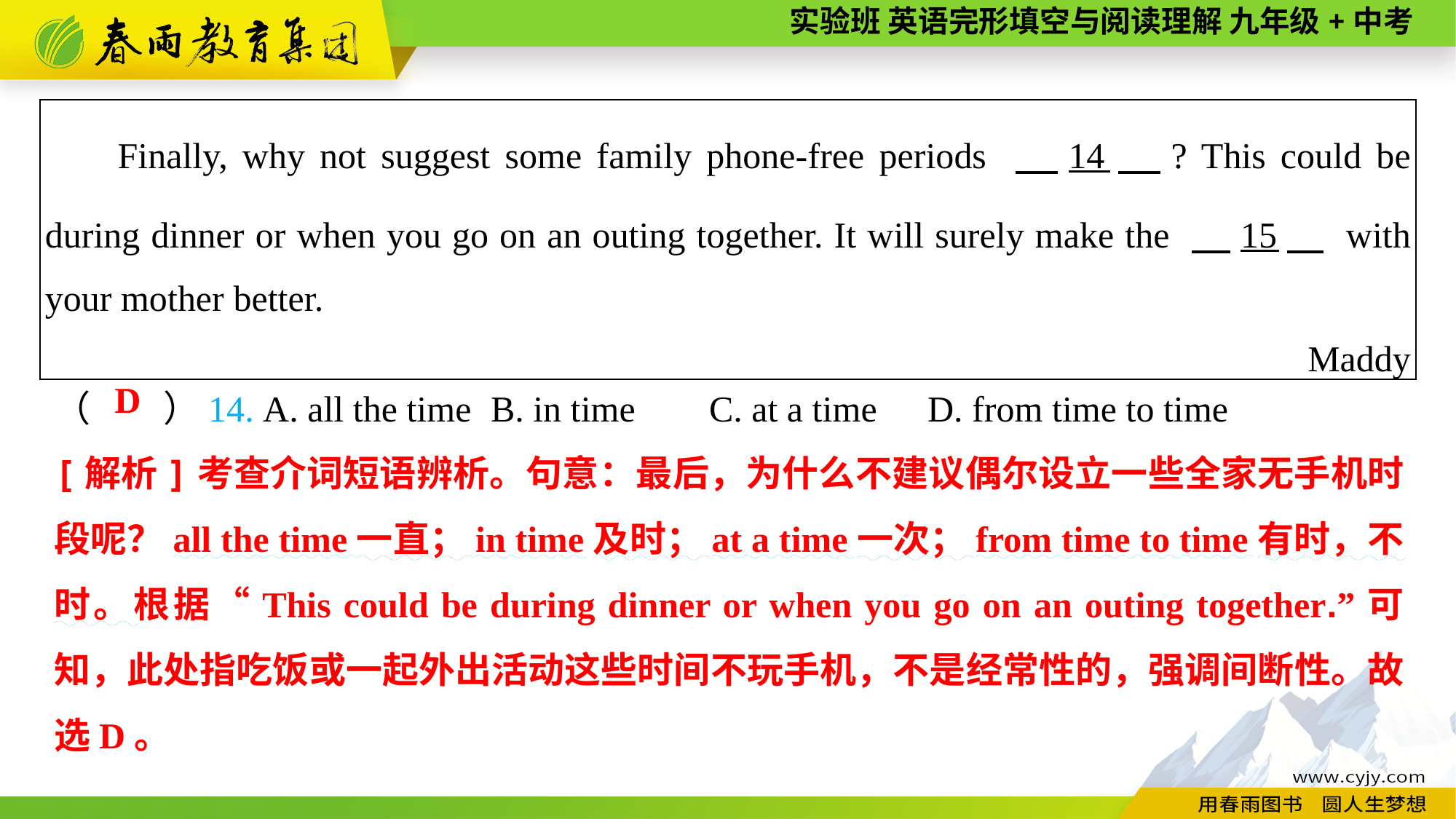

| Finally, why not suggest some family phone-free periods 　14　? This could be during dinner or when you go on an outing together. It will surely make the 　15　 with your mother better. Maddy |
| --- |
（　　）14. A. all the time	B. in time	C. at a time	D. from time to time
D
[解析]考查介词短语辨析。句意：最后，为什么不建议偶尔设立一些全家无手机时段呢？all the time一直；in time及时；at a time一次；from time to time有时，不时。根据“This could be during dinner or when you go on an outing together.”可知，此处指吃饭或一起外出活动这些时间不玩手机，不是经常性的，强调间断性。故选D。